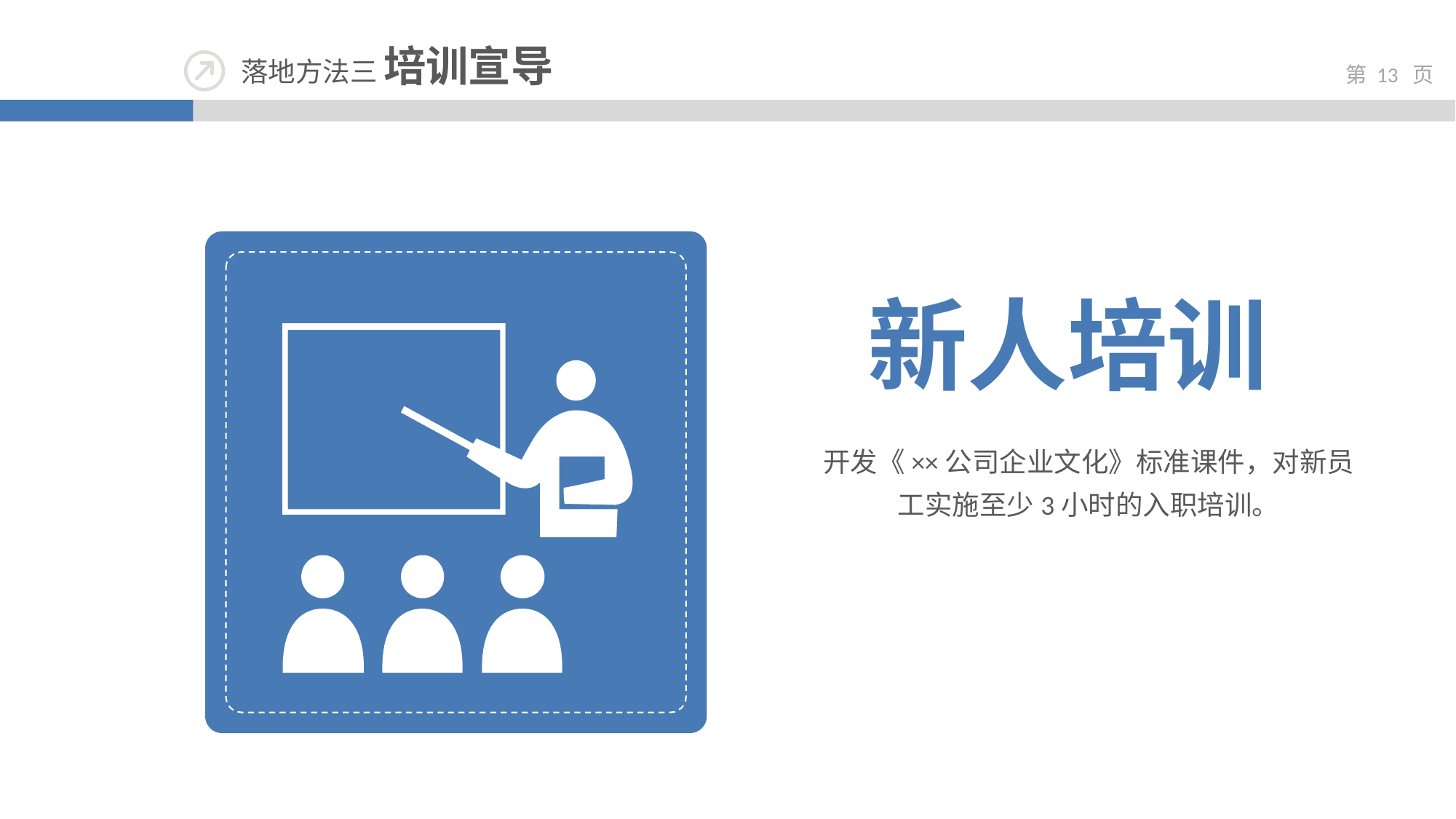

落地方法三 培训宣导

新人培训

开发《××公司企业文化》标准课件，对新员工实施至少3小时的入职培训。